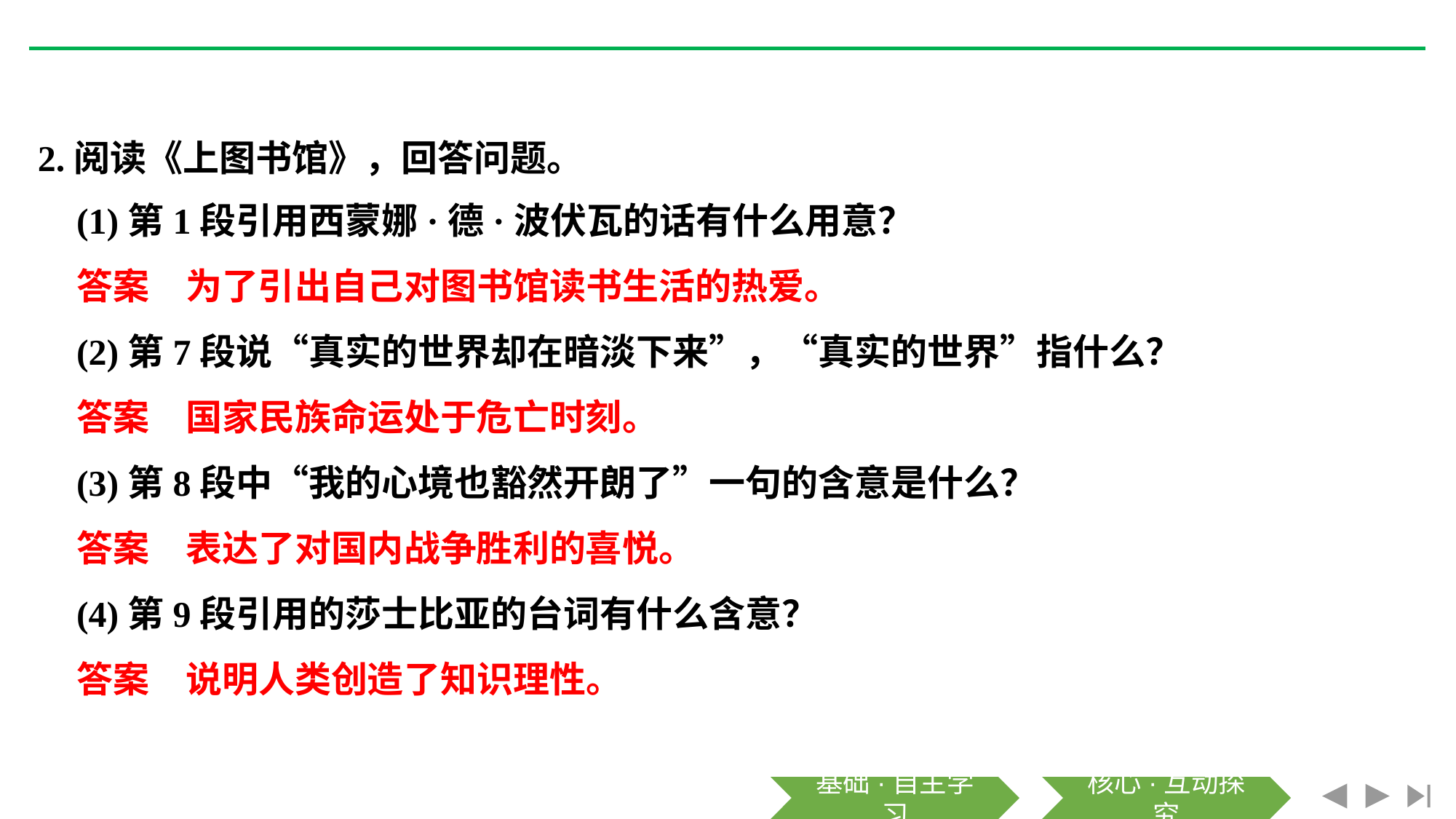

2.阅读《上图书馆》，回答问题。
(1)第1段引用西蒙娜·德·波伏瓦的话有什么用意？
答案　为了引出自己对图书馆读书生活的热爱。
(2)第7段说“真实的世界却在暗淡下来”，“真实的世界”指什么？
答案　国家民族命运处于危亡时刻。
(3)第8段中“我的心境也豁然开朗了”一句的含意是什么？
答案　表达了对国内战争胜利的喜悦。
(4)第9段引用的莎士比亚的台词有什么含意？
答案　说明人类创造了知识理性。